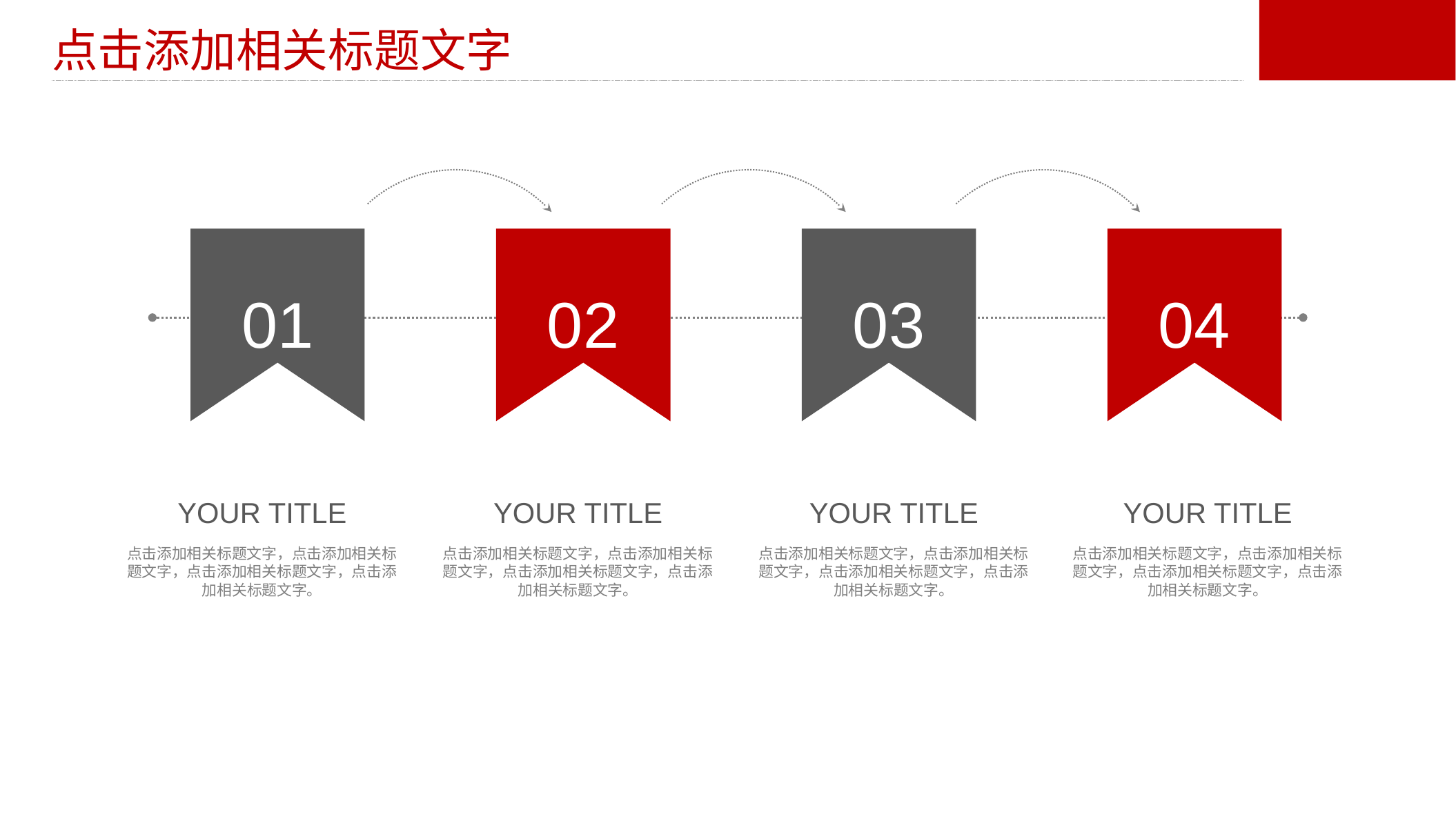

点击添加相关标题文字

01

02

04

03
YOUR TITLE
点击添加相关标题文字，点击添加相关标题文字，点击添加相关标题文字，点击添加相关标题文字。
YOUR TITLE
点击添加相关标题文字，点击添加相关标题文字，点击添加相关标题文字，点击添加相关标题文字。
YOUR TITLE
点击添加相关标题文字，点击添加相关标题文字，点击添加相关标题文字，点击添加相关标题文字。
YOUR TITLE
点击添加相关标题文字，点击添加相关标题文字，点击添加相关标题文字，点击添加相关标题文字。